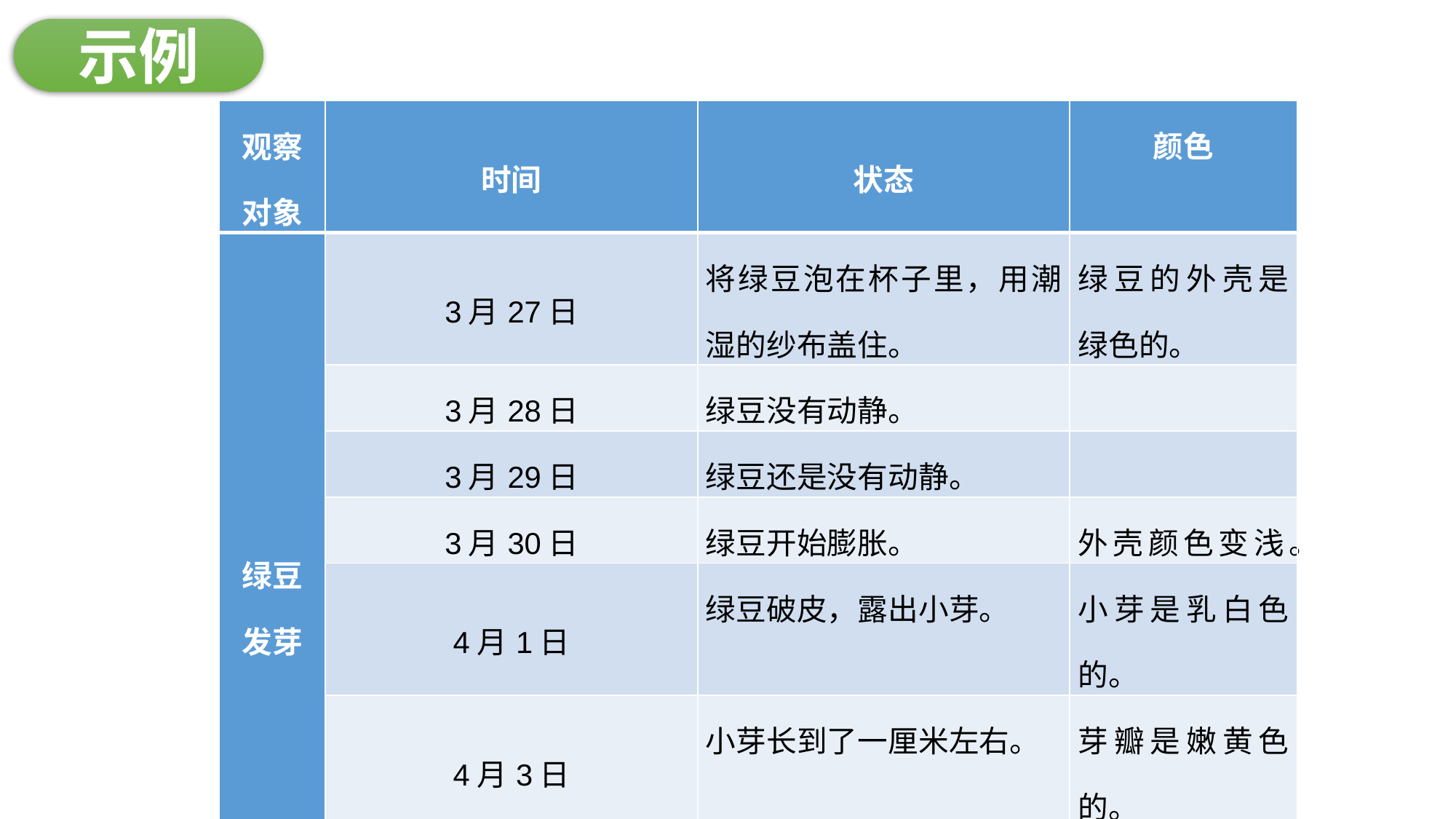

示例
| 观察对象 | 时间 | 状态 | 颜色 |
| --- | --- | --- | --- |
| 绿豆发芽 | 3月27日 | 将绿豆泡在杯子里，用潮湿的纱布盖住。 | 绿豆的外壳是绿色的。 |
|  | 3月28日 | 绿豆没有动静。 |  |
|  | 3月29日 | 绿豆还是没有动静。 |  |
|  | 3月30日 | 绿豆开始膨胀。 | 外壳颜色变浅。 |
|  | 4月1日 | 绿豆破皮，露出小芽。 | 小芽是乳白色的。 |
|  | 4月3日 | 小芽长到了一厘米左右。 | 芽瓣是嫩黄色的。 |
|  | 4月5日 | 小芽又长长了约三厘米。 | 豆瓣的颜色变成黄绿色了。 |